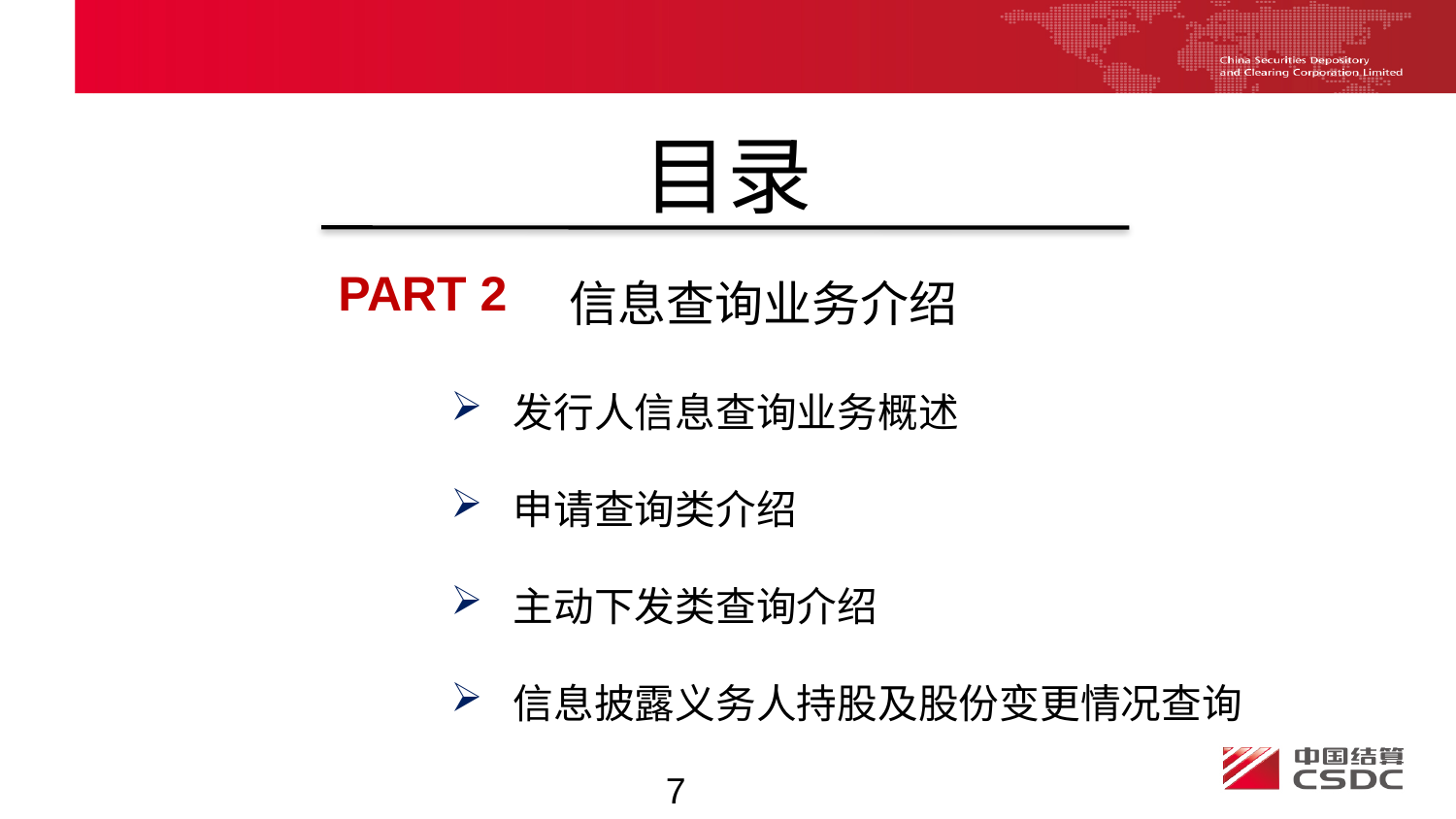

目录
信息查询业务介绍
PART 2
  发行人信息查询业务概述
  申请查询类介绍
  主动下发类查询介绍
  信息披露义务人持股及股份变更情况查询
7